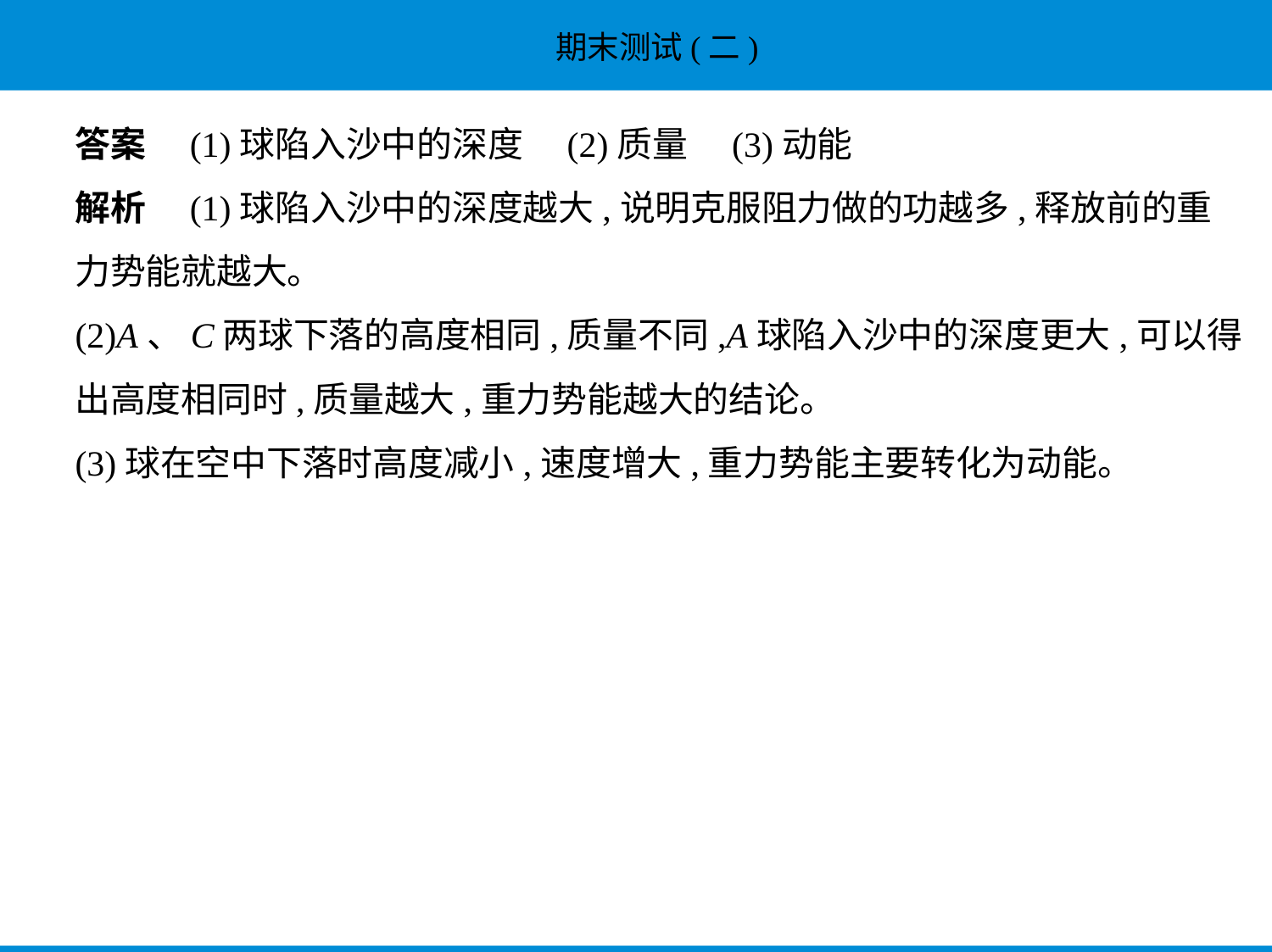

答案　(1)球陷入沙中的深度　(2)质量　(3)动能
解析　(1)球陷入沙中的深度越大,说明克服阻力做的功越多,释放前的重
力势能就越大。
(2)A、C两球下落的高度相同,质量不同,A球陷入沙中的深度更大,可以得
出高度相同时,质量越大,重力势能越大的结论。
(3)球在空中下落时高度减小,速度增大,重力势能主要转化为动能。